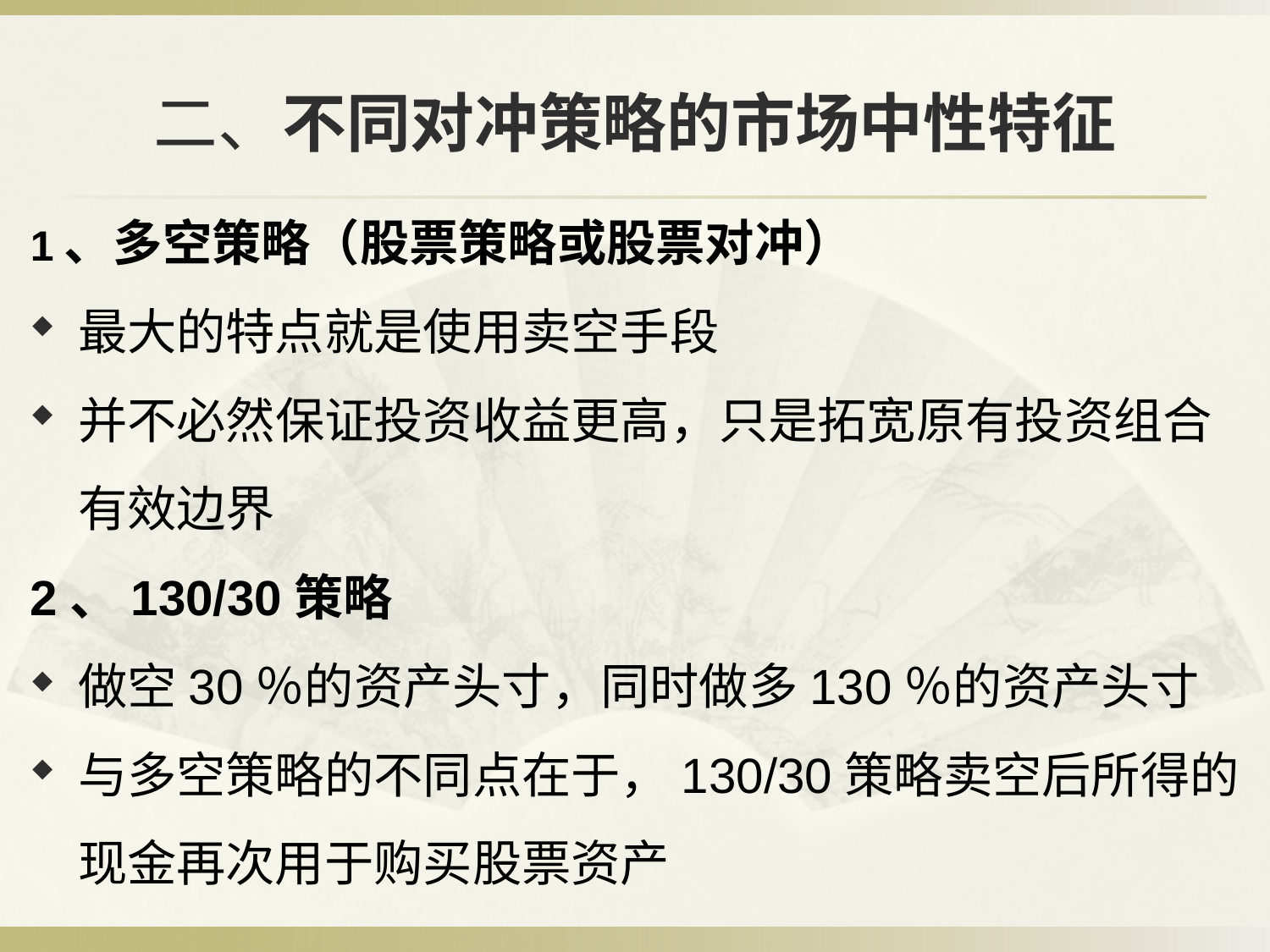

# 二、不同对冲策略的市场中性特征
1、多空策略（股票策略或股票对冲）
最大的特点就是使用卖空手段
并不必然保证投资收益更高，只是拓宽原有投资组合有效边界
2、130/30策略
做空30％的资产头寸，同时做多130％的资产头寸
与多空策略的不同点在于，130/30策略卖空后所得的现金再次用于购买股票资产